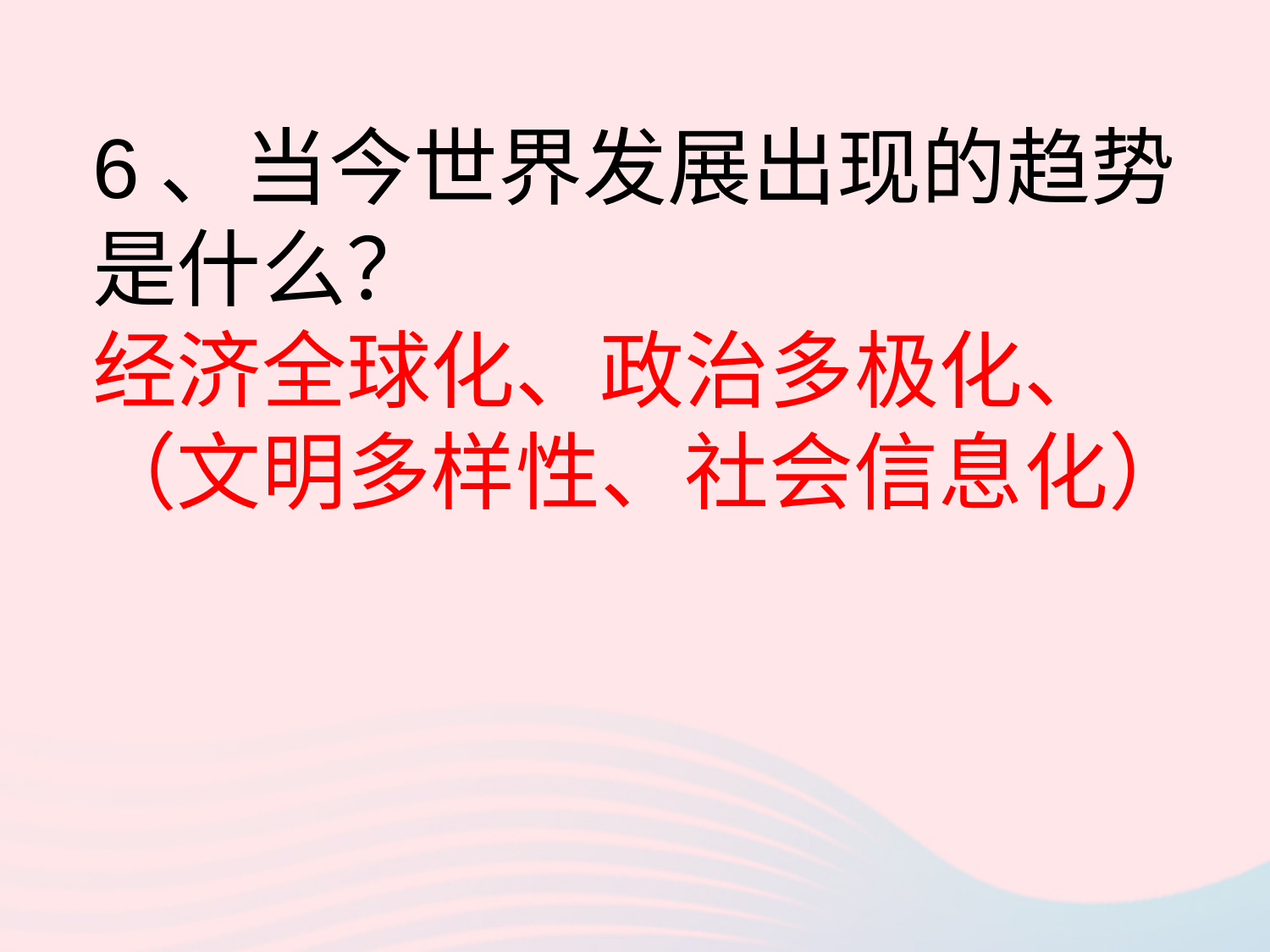

6、当今世界发展出现的趋势是什么？
经济全球化、政治多极化、（文明多样性、社会信息化）